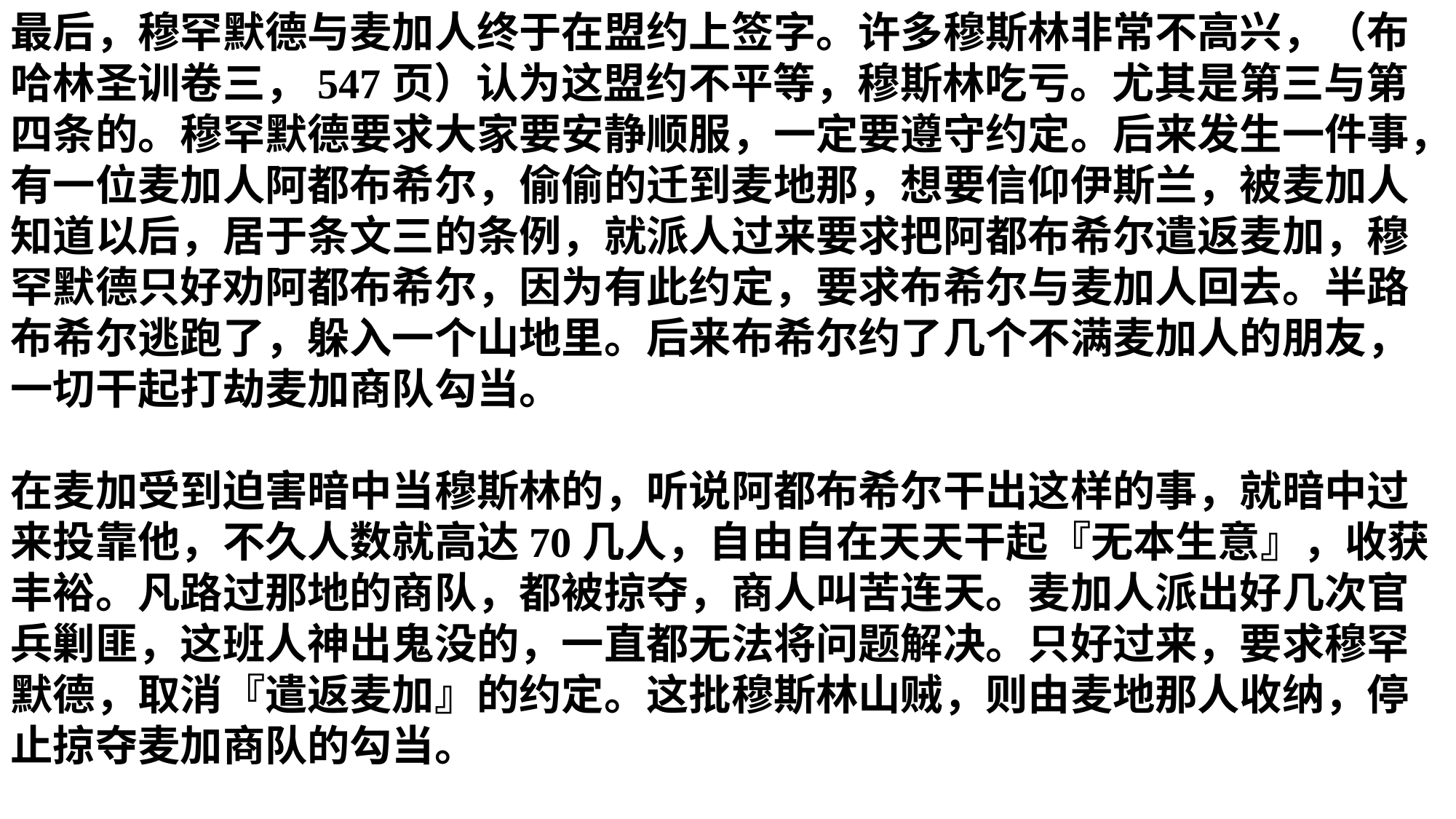

最后，穆罕默德与麦加人终于在盟约上签字。许多穆斯林非常不高兴，（布哈林圣训卷三，547页）认为这盟约不平等，穆斯林吃亏。尤其是第三与第四条的。穆罕默德要求大家要安静顺服，一定要遵守约定。后来发生一件事，有一位麦加人阿都布希尔，偷偷的迁到麦地那，想要信仰伊斯兰，被麦加人知道以后，居于条文三的条例，就派人过来要求把阿都布希尔遣返麦加，穆罕默德只好劝阿都布希尔，因为有此约定，要求布希尔与麦加人回去。半路布希尔逃跑了，躲入一个山地里。后来布希尔约了几个不满麦加人的朋友，一切干起打劫麦加商队勾当。

在麦加受到迫害暗中当穆斯林的，听说阿都布希尔干出这样的事，就暗中过来投靠他，不久人数就高达70几人，自由自在天天干起『无本生意』，收获丰裕。凡路过那地的商队，都被掠夺，商人叫苦连天。麦加人派出好几次官兵剿匪，这班人神出鬼没的，一直都无法将问题解决。只好过来，要求穆罕默德，取消『遣返麦加』的约定。这批穆斯林山贼，则由麦地那人收纳，停止掠夺麦加商队的勾当。